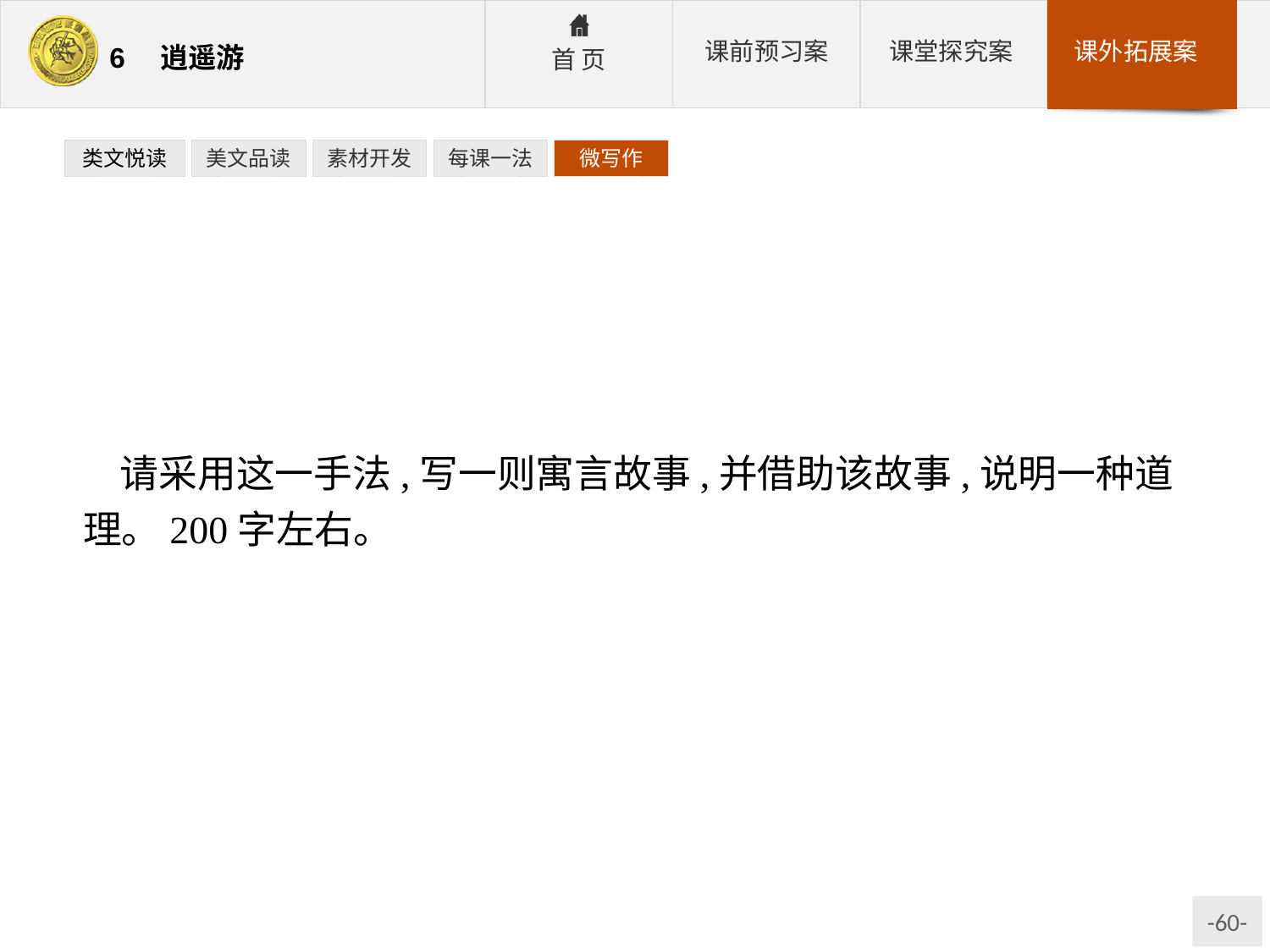

类文悦读
美文品读
素材开发
每课一法
微写作
请采用这一手法,写一则寓言故事,并借助该故事,说明一种道理。200字左右。